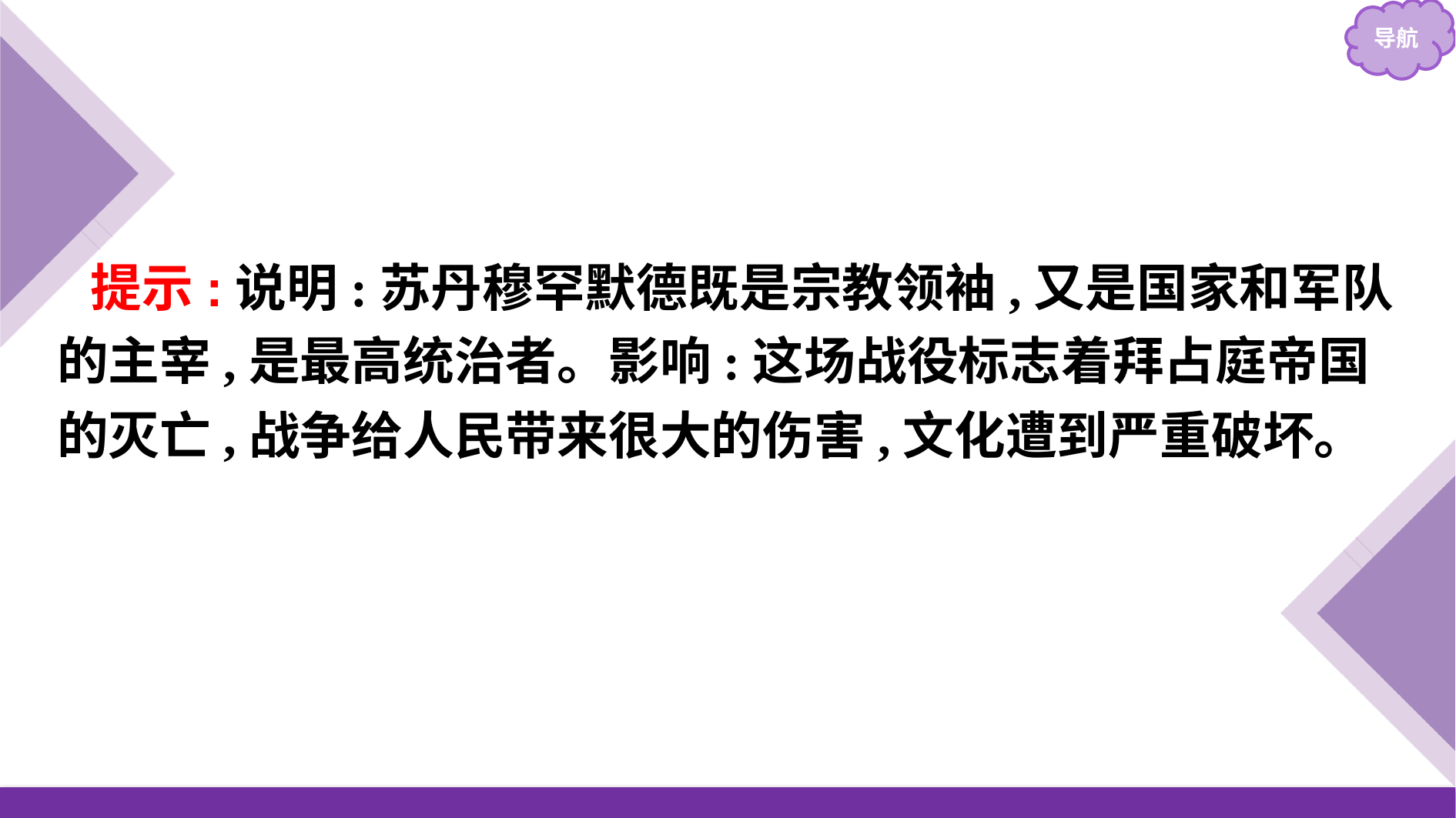

提示:说明:苏丹穆罕默德既是宗教领袖,又是国家和军队的主宰,是最高统治者。影响:这场战役标志着拜占庭帝国的灭亡,战争给人民带来很大的伤害,文化遭到严重破坏。